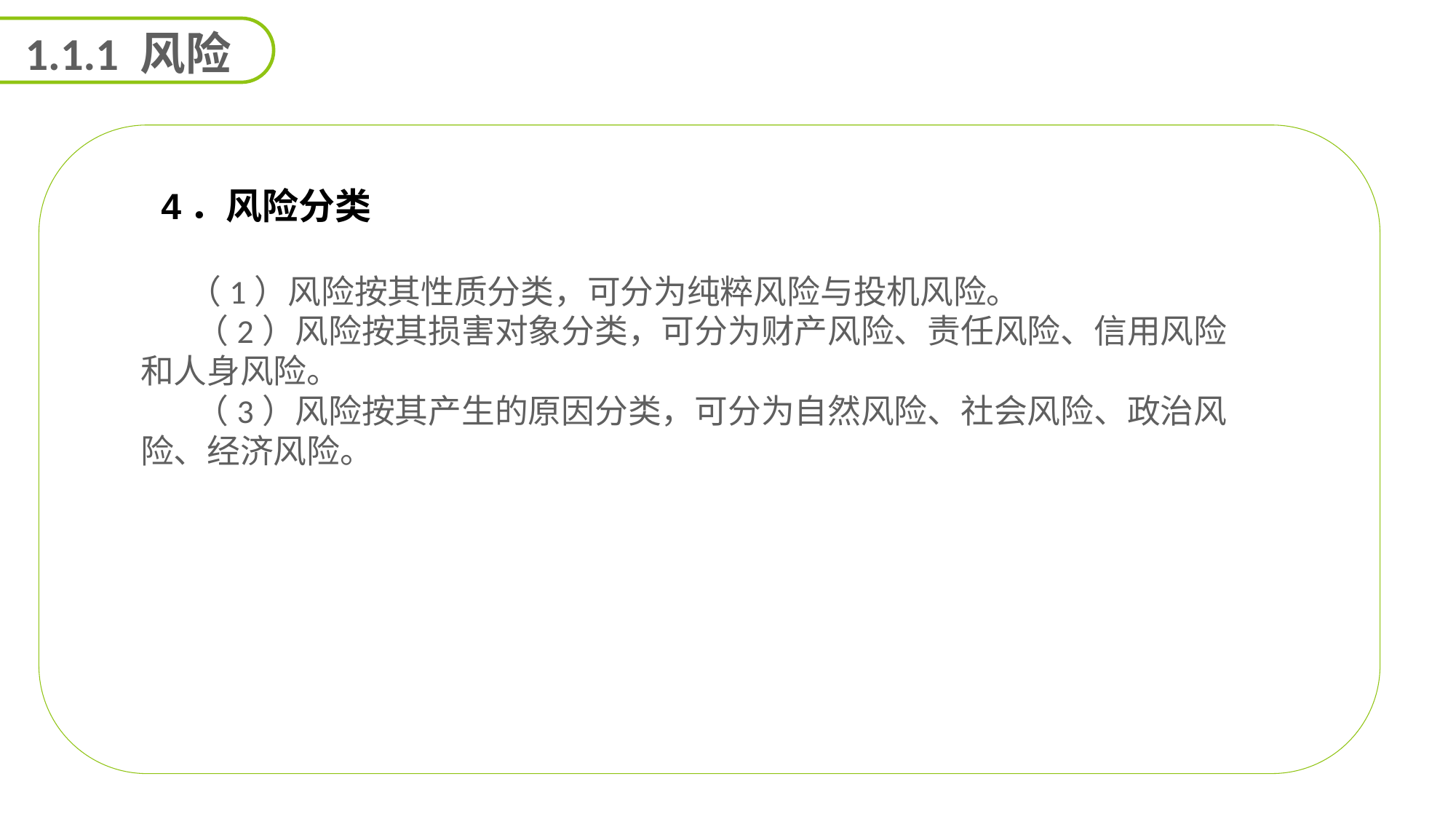

1.1.1 风险

  4．风险分类

 （1）风险按其性质分类，可分为纯粹风险与投机风险。
  （2）风险按其损害对象分类，可分为财产风险、责任风险、信用风险和人身风险。
  （3）风险按其产生的原因分类，可分为自然风险、社会风险、政治风险、经济风险。

能力
目标
延迟符